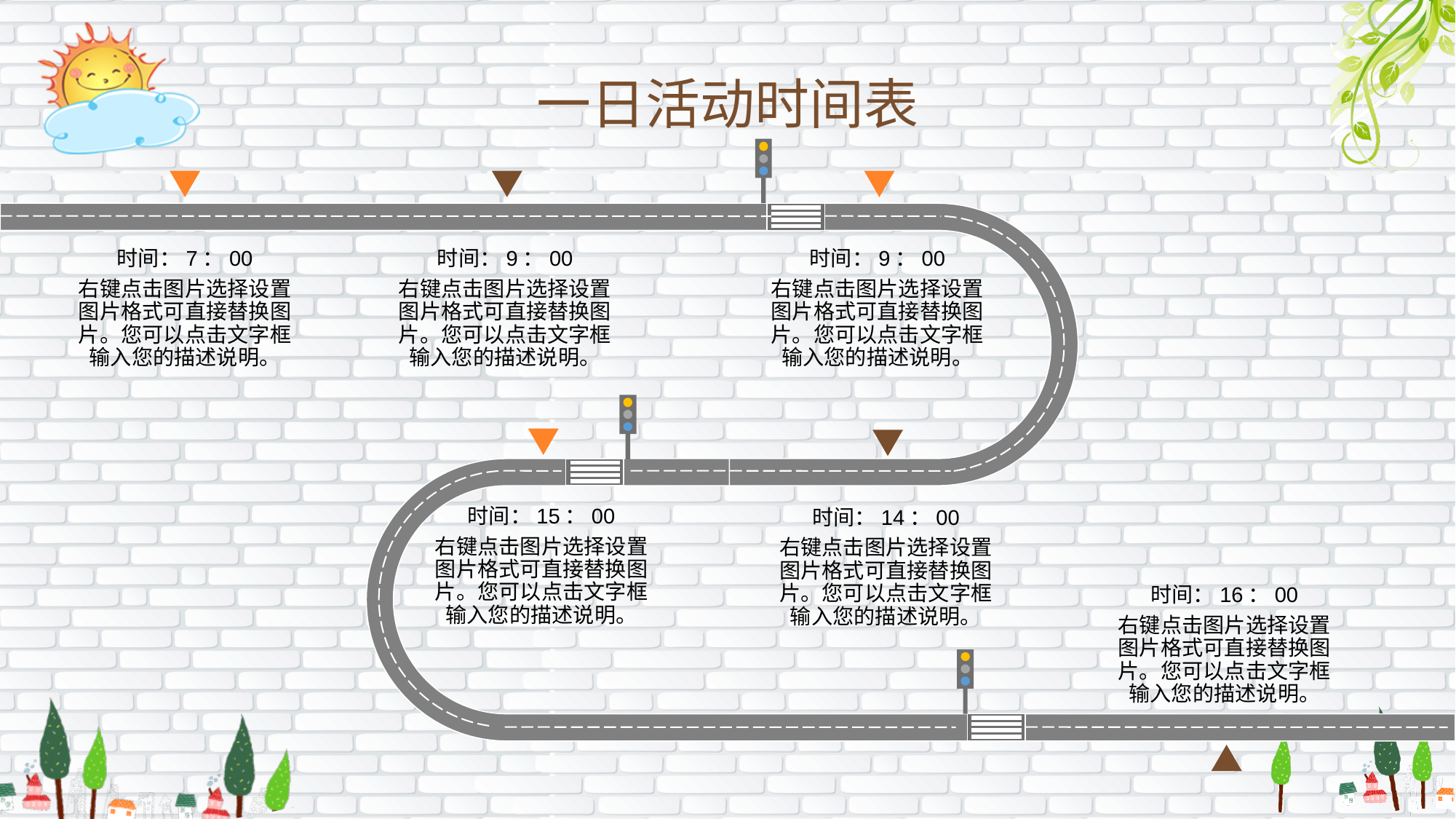

一日活动时间表

时间：7：00
右键点击图片选择设置图片格式可直接替换图片。您可以点击文字框输入您的描述说明。
时间：9：00
右键点击图片选择设置图片格式可直接替换图片。您可以点击文字框输入您的描述说明。
时间：9：00
右键点击图片选择设置图片格式可直接替换图片。您可以点击文字框输入您的描述说明。

时间：15：00
右键点击图片选择设置图片格式可直接替换图片。您可以点击文字框输入您的描述说明。
时间：14：00
右键点击图片选择设置图片格式可直接替换图片。您可以点击文字框输入您的描述说明。
时间：16：00
右键点击图片选择设置图片格式可直接替换图片。您可以点击文字框输入您的描述说明。